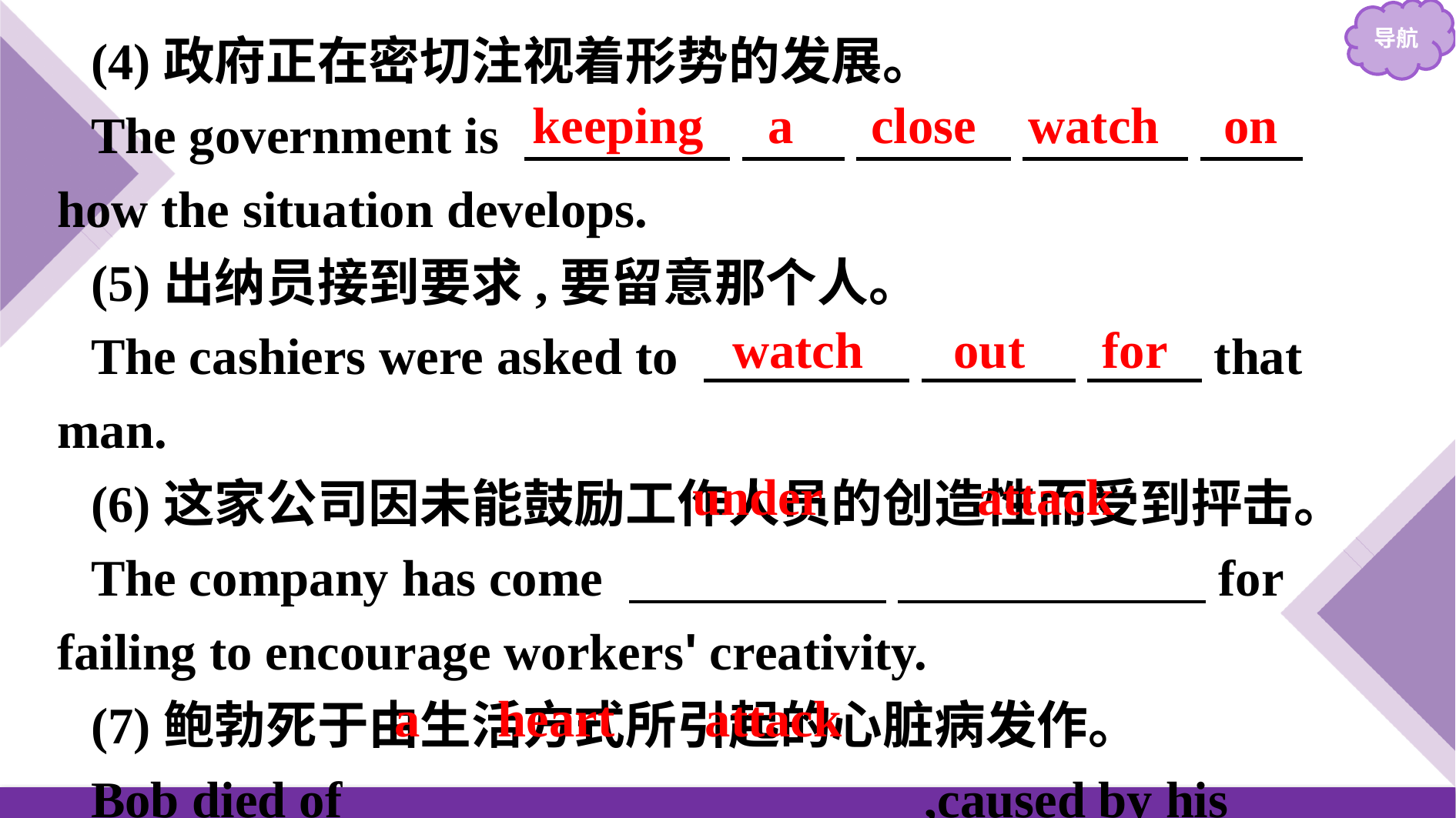

(4)政府正在密切注视着形势的发展。
The government is 　　　　 　　 　　　 　　 　 　　how the situation develops.
(5)出纳员接到要求,要留意那个人。
The cashiers were asked to 　　　　 　　　 　 　that man.
(6)这家公司因未能鼓励工作人员的创造性而受到抨击。
The company has come 　　　　　 　　　　　　for failing to encourage workers' creativity.
(7)鲍勃死于由生活方式所引起的心脏病发作。
Bob died of 　　 　　 　 　　　    　,caused by his lifestyle.
keeping     a      close    watch     on
watch       out      for
under            attack
a      heart       attack